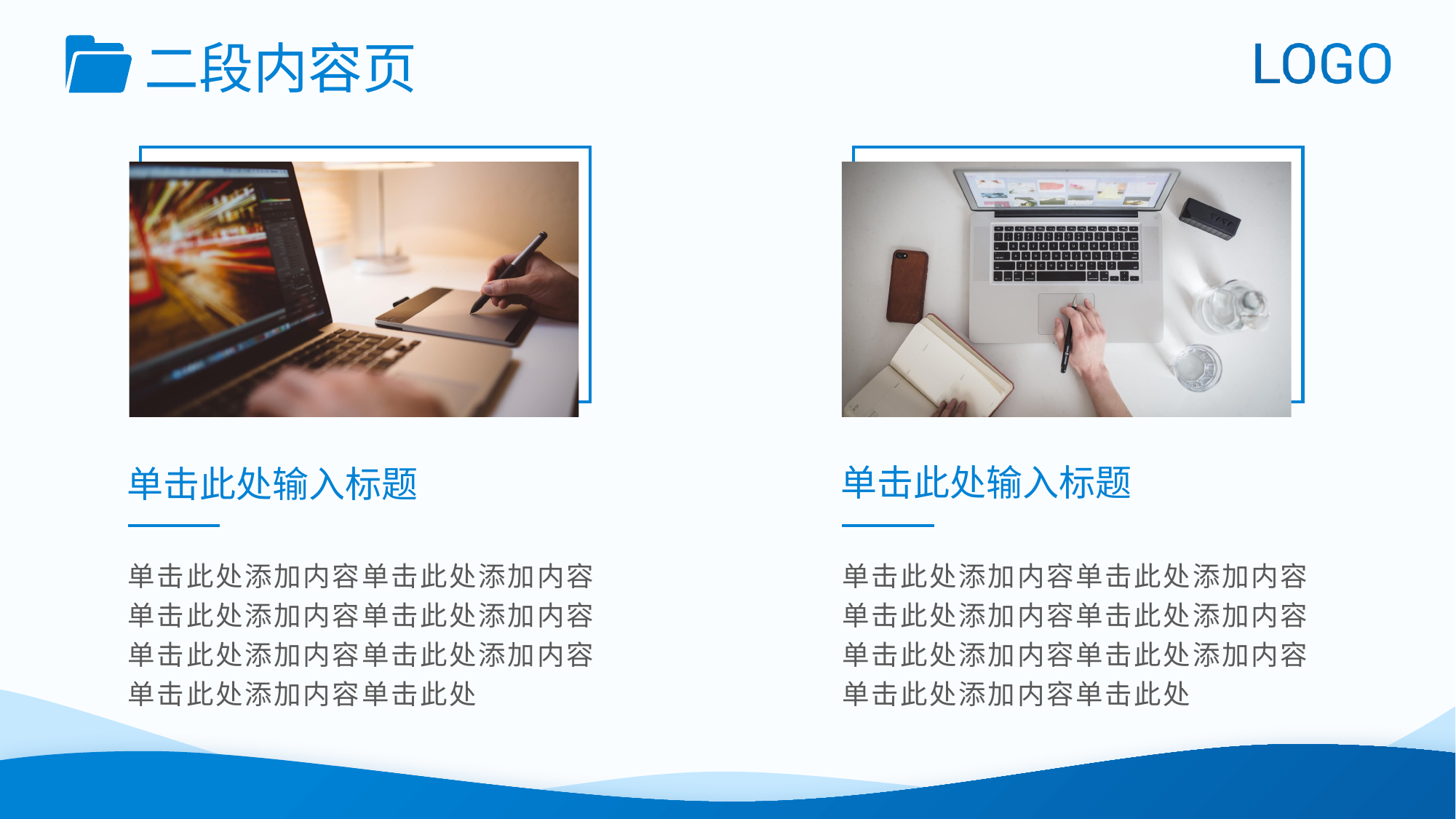

提示：选中图片, 点击鼠标右键，选择“大小和位置”→“图片和纹理填充”，点击“插入”或者“剪贴板”，即可替换图片.
二段内容页

单击此处输入标题
单击此处输入标题
单击此处添加内容单击此处添加内容单击此处添加内容单击此处添加内容单击此处添加内容单击此处添加内容单击此处添加内容单击此处
单击此处添加内容单击此处添加内容单击此处添加内容单击此处添加内容单击此处添加内容单击此处添加内容单击此处添加内容单击此处